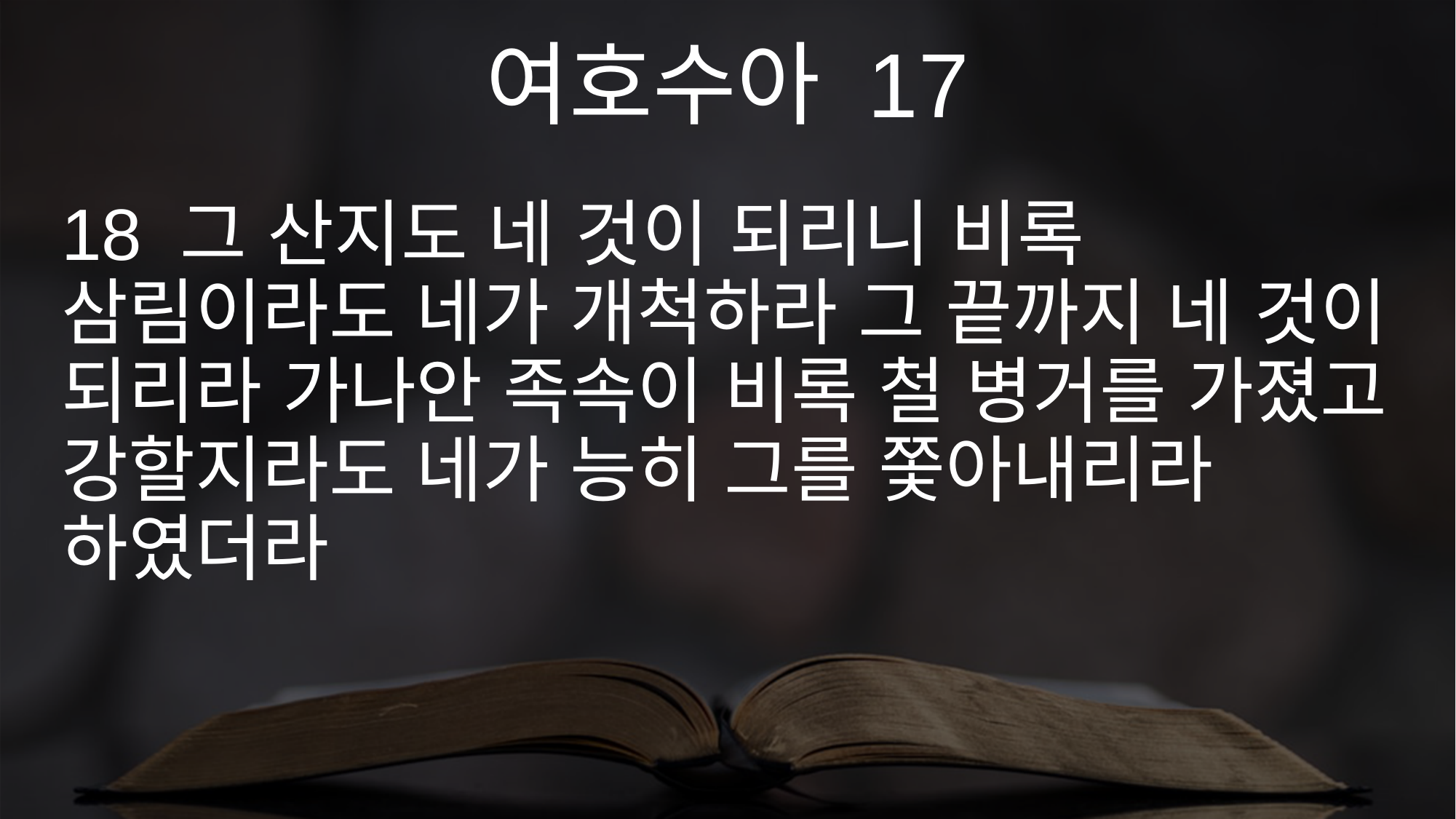

여호수아 17
18 그 산지도 네 것이 되리니 비록 삼림이라도 네가 개척하라 그 끝까지 네 것이 되리라 가나안 족속이 비록 철 병거를 가졌고 강할지라도 네가 능히 그를 쫓아내리라 하였더라